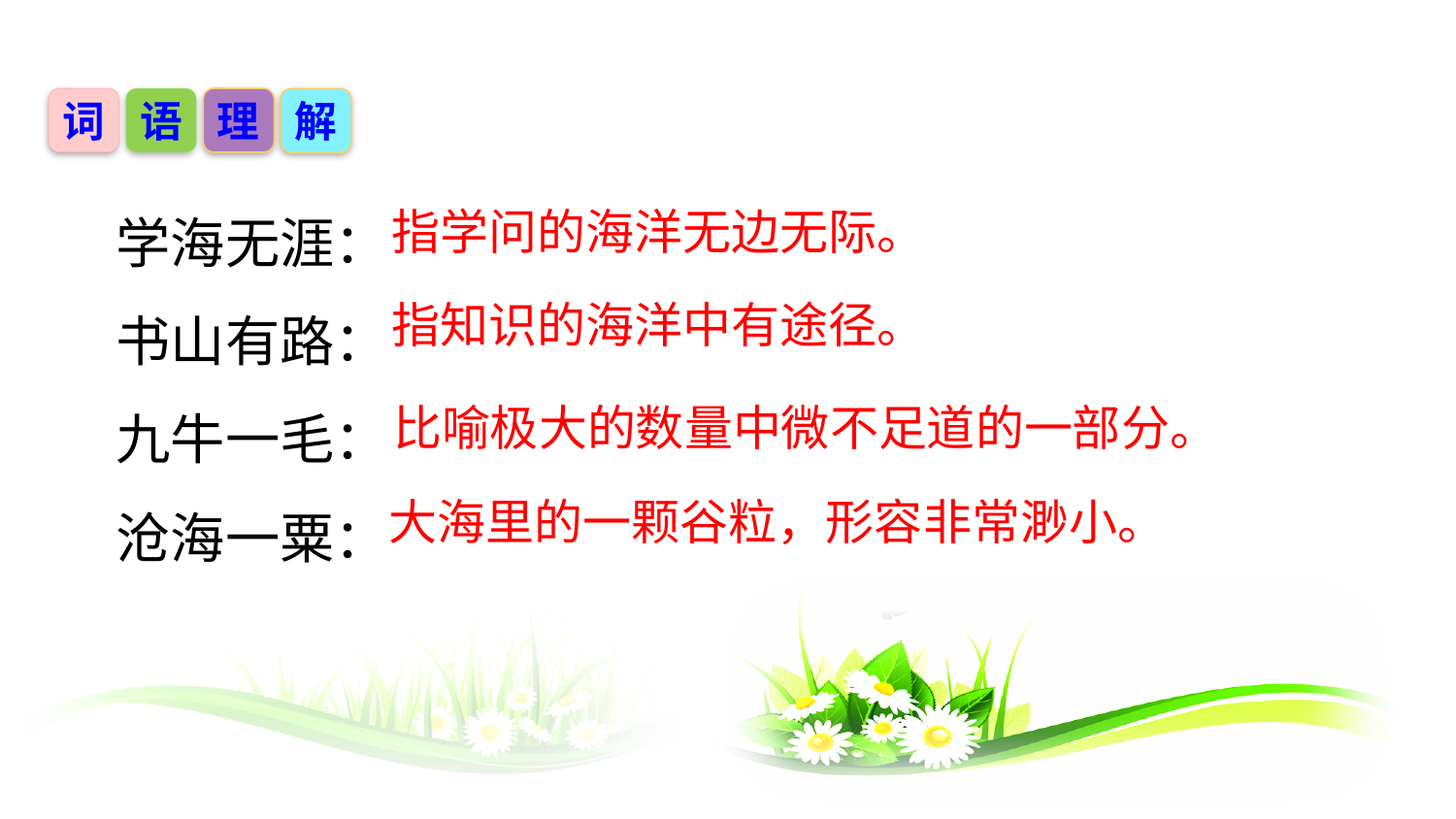

词
语
理
解
学海无涯：
书山有路：
九牛一毛：
沧海一粟：
指学问的海洋无边无际。
指知识的海洋中有途径。
比喻极大的数量中微不足道的一部分。
大海里的一颗谷粒，形容非常渺小。